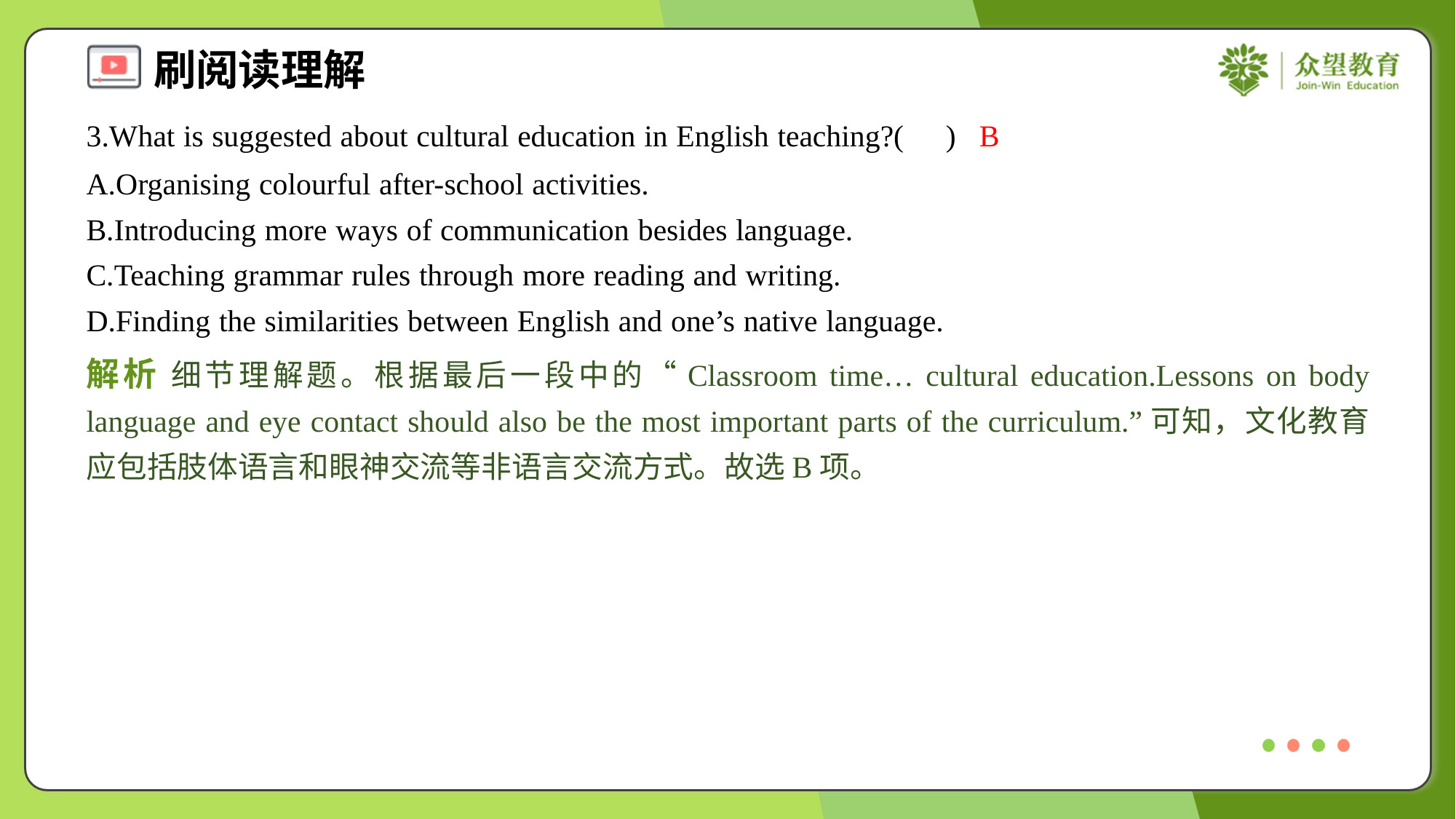

3.What is suggested about cultural education in English teaching?(     )
B
A.Organising colourful after-school activities.
B.Introducing more ways of communication besides language.
C.Teaching grammar rules through more reading and writing.
D.Finding the similarities between English and one’s native language.
解析 细节理解题。根据最后一段中的“Classroom time… cultural education.Lessons on body language and eye contact should also be the most important parts of the curriculum.”可知，文化教育应包括肢体语言和眼神交流等非语言交流方式。故选B项。